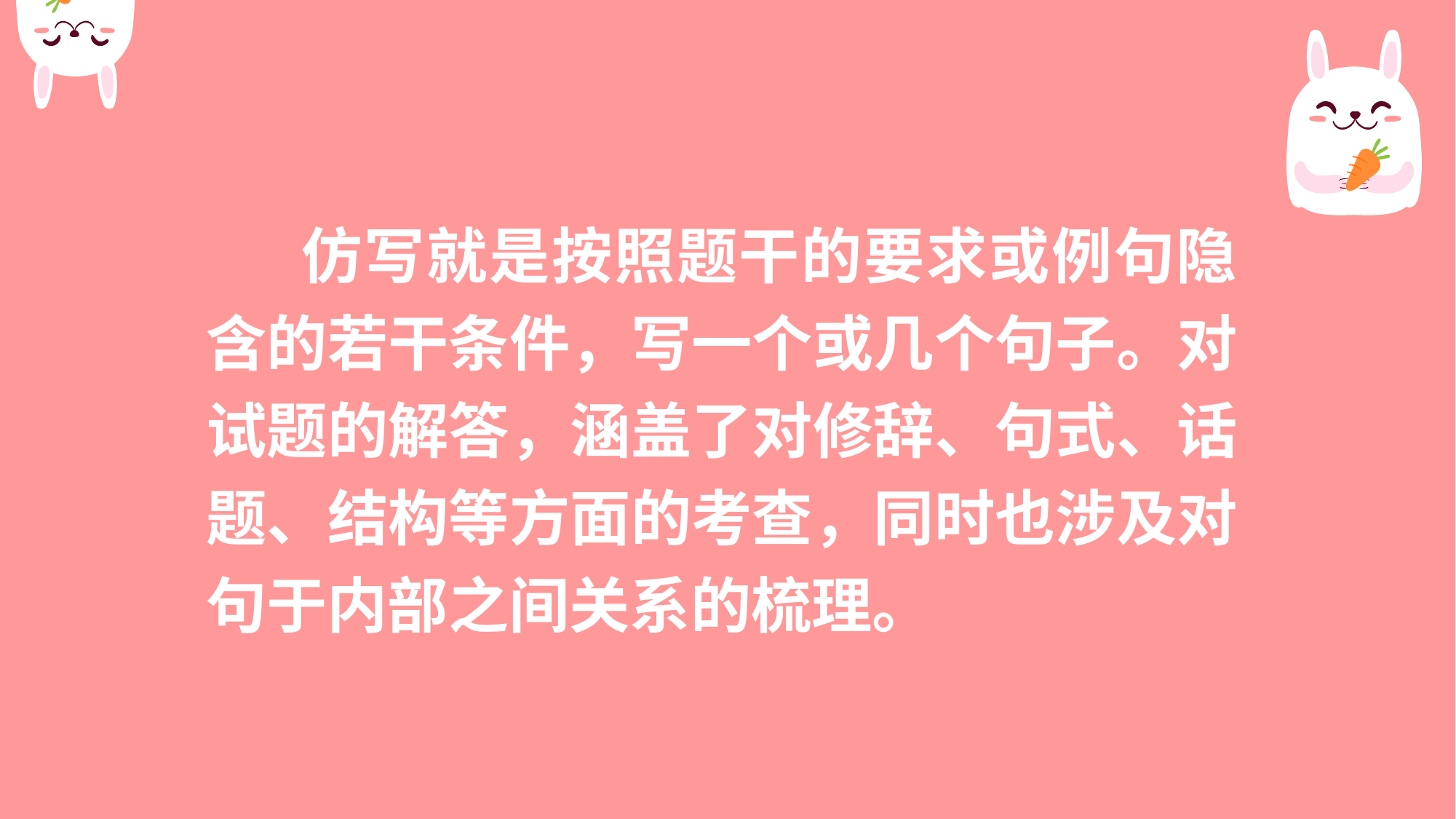

仿写就是按照题干的要求或例句隐含的若干条件，写一个或几个句子。对试题的解答，涵盖了对修辞、句式、话题、结构等方面的考查，同时也涉及对句于内部之间关系的梳理。